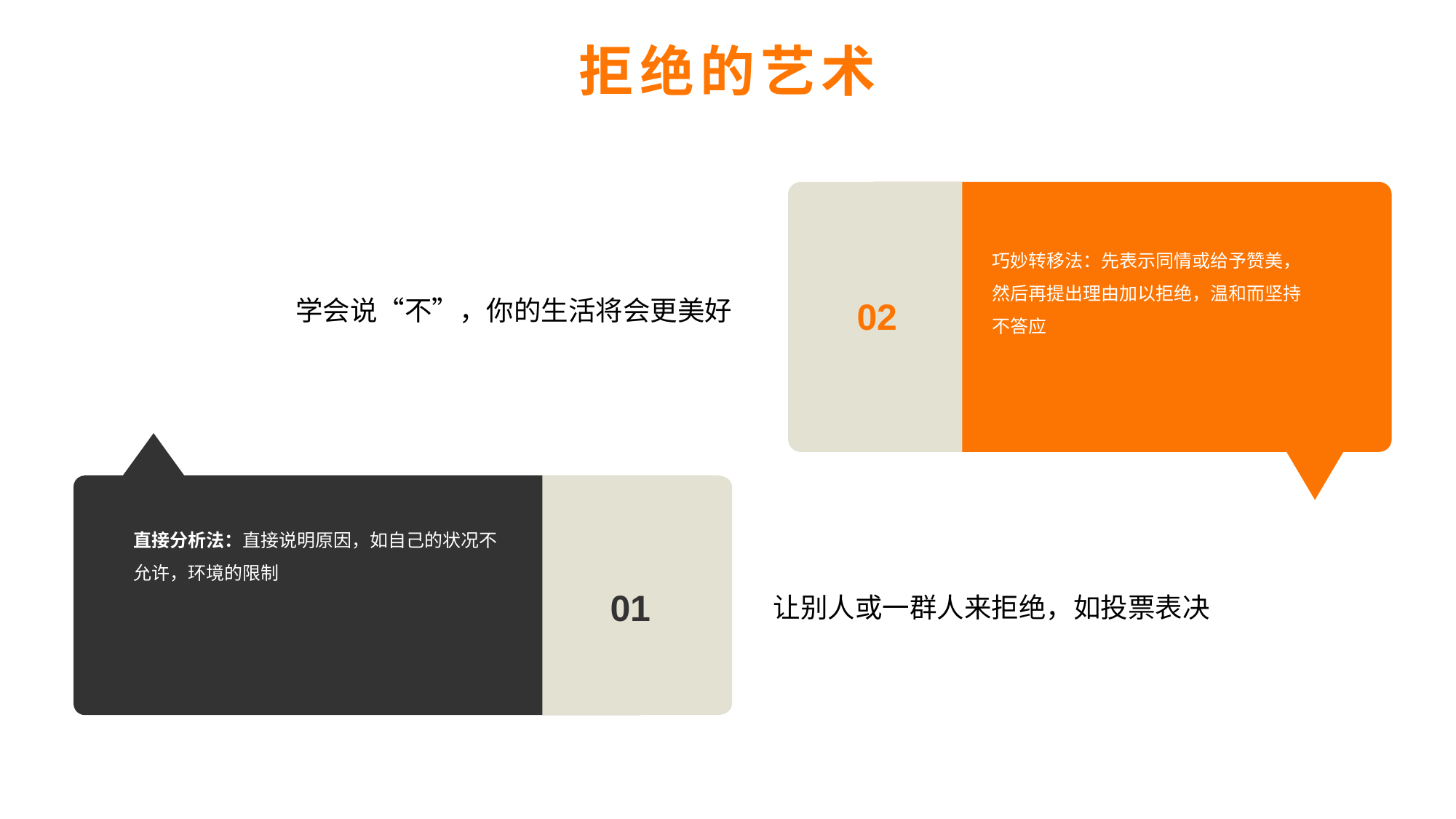

拒绝的艺术

02
巧妙转移法：先表示同情或给予赞美，然后再提出理由加以拒绝，温和而坚持不答应
学会说“不”，你的生活将会更美好

直接分析法：直接说明原因，如自己的状况不允许，环境的限制
01
让别人或一群人来拒绝，如投票表决